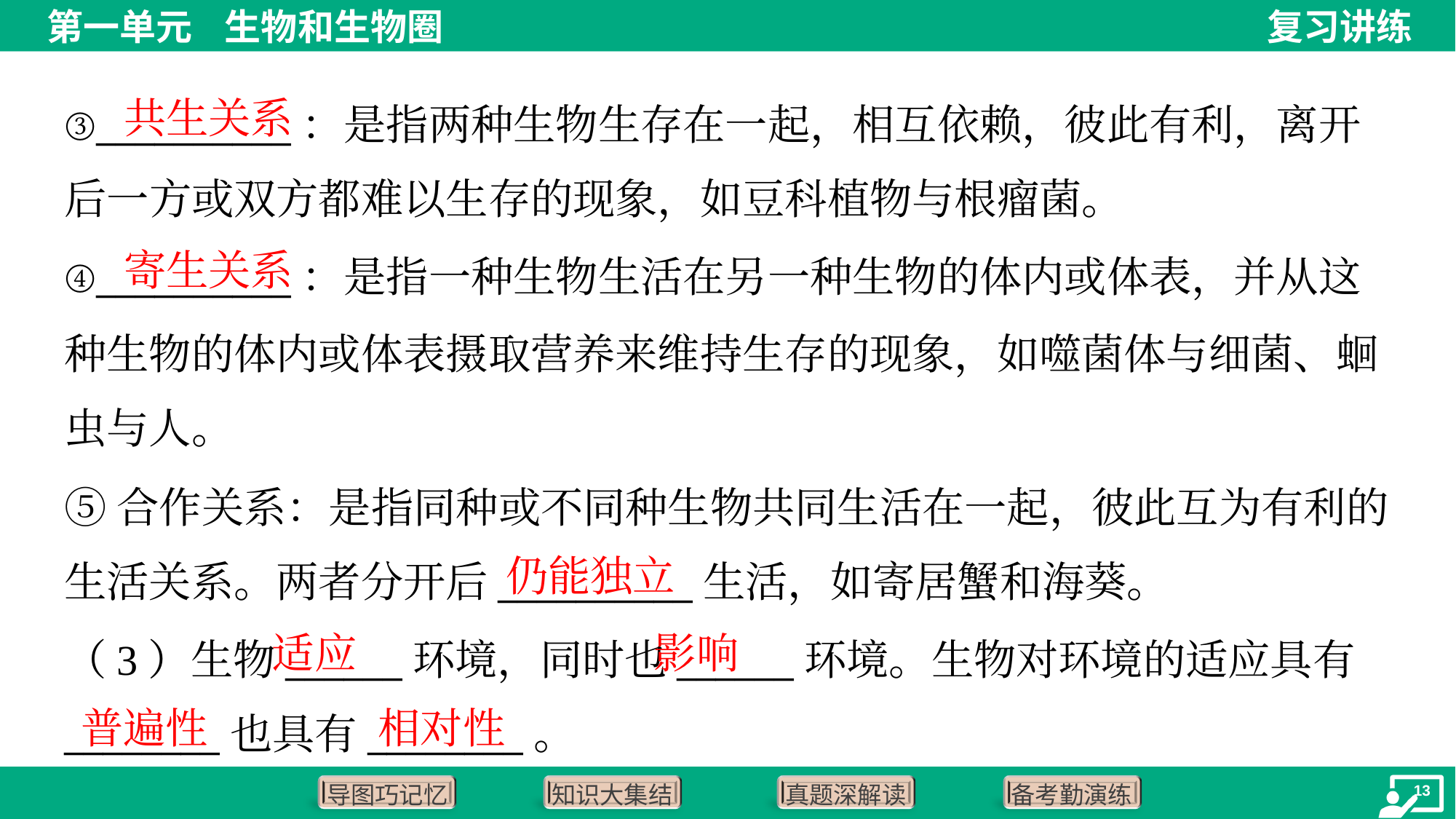

共生关系
③__________：是指两种生物生存在一起，相互依赖，彼此有利，离开
后一方或双方都难以生存的现象，如豆科植物与根瘤菌。
寄生关系
④__________：是指一种生物生活在另一种生物的体内或体表，并从这
种生物的体内或体表摄取营养来维持生存的现象，如噬菌体与细菌、蛔
虫与人。
⑤合作关系：是指同种或不同种生物共同生活在一起，彼此互为有利的
生活关系。两者分开后__________生活，如寄居蟹和海葵。
仍能独立
适应
影响
（3）生物______环境，同时也______环境。生物对环境的适应具有
________也具有________。
普遍性
相对性